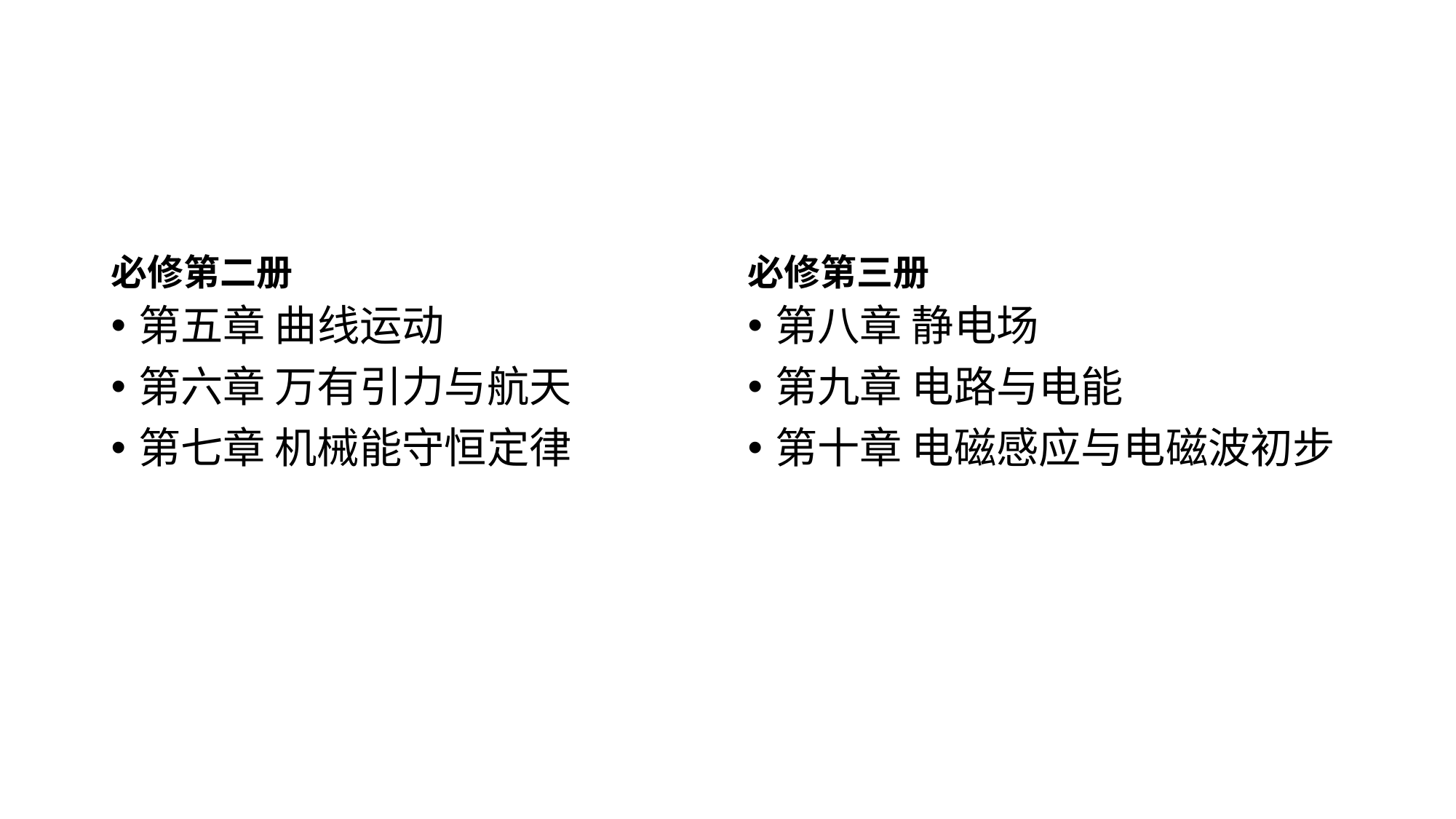

必修第二册
必修第三册
第五章 曲线运动
第六章 万有引力与航天
第七章 机械能守恒定律
第八章 静电场
第九章 电路与电能
第十章 电磁感应与电磁波初步